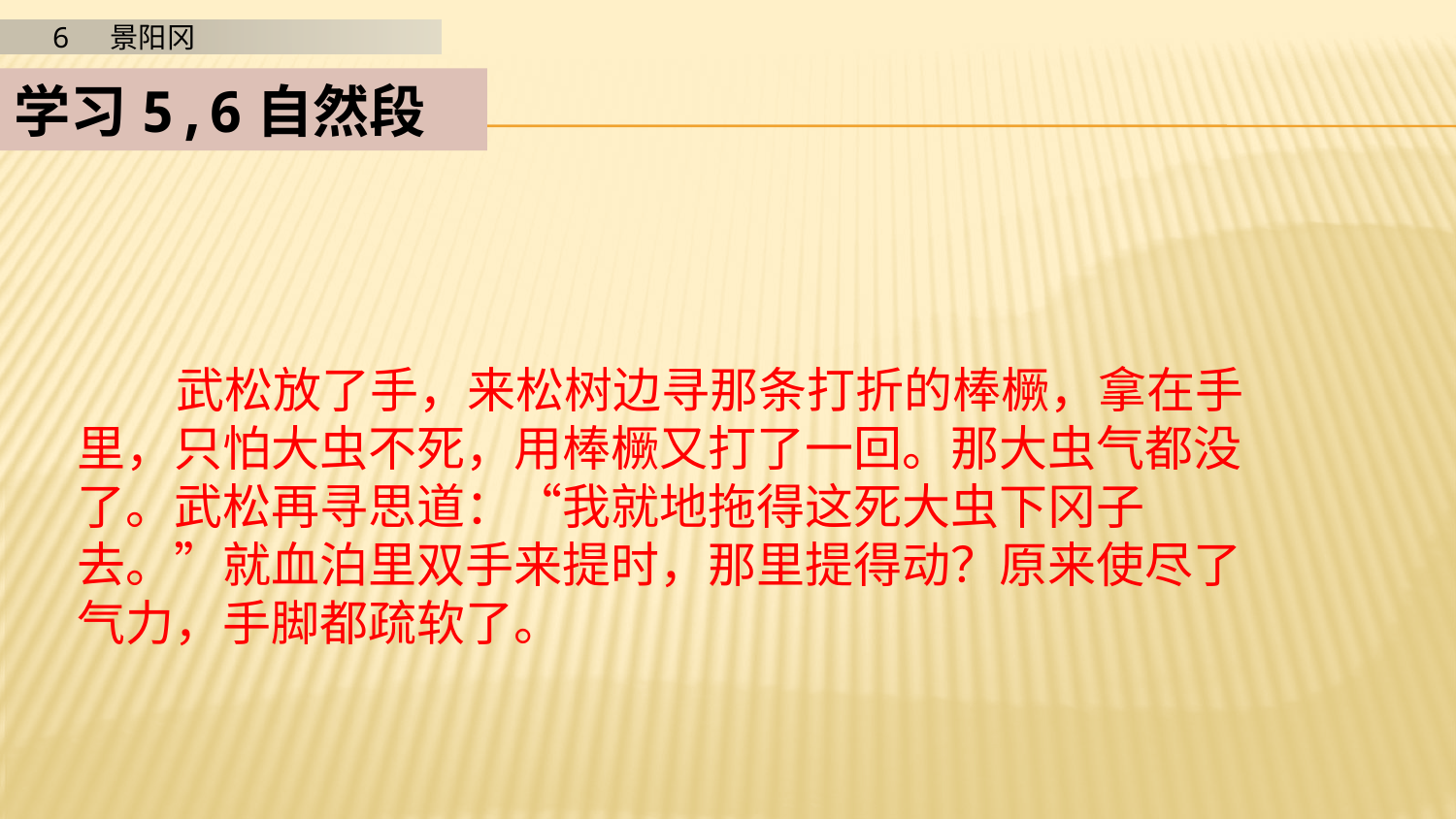

学习5,6自然段
        武松放了手，来松树边寻那条打折的棒橛，拿在手里，只怕大虫不死，用棒橛又打了一回。那大虫气都没了。武松再寻思道：“我就地拖得这死大虫下冈子去。”就血泊里双手来提时，那里提得动？原来使尽了气力，手脚都疏软了。